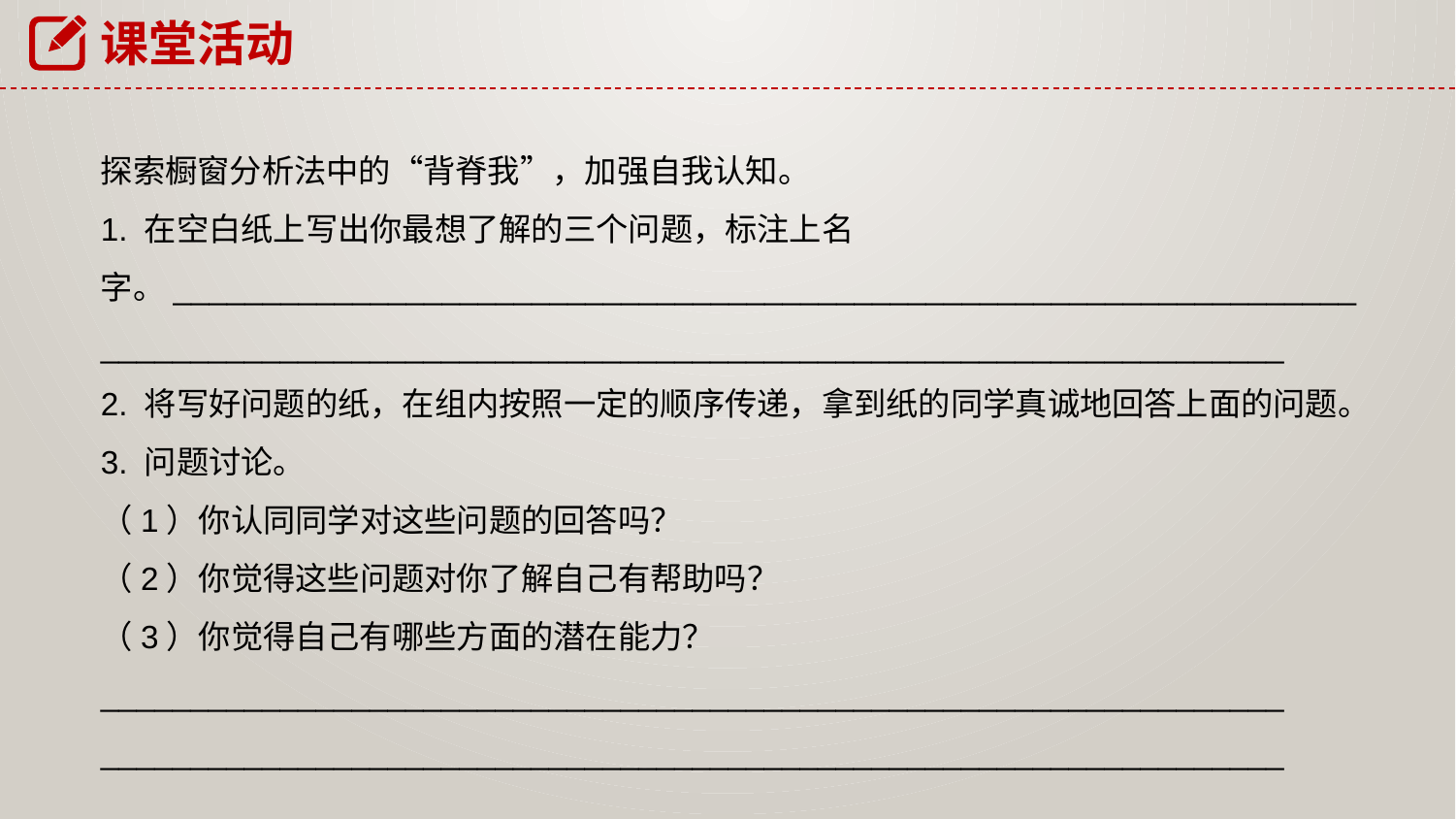

课堂活动

探索橱窗分析法中的“背脊我”，加强自我认知。
1. 在空白纸上写出你最想了解的三个问题，标注上名字。__________________________________________________________________
__________________________________________________________________
2. 将写好问题的纸，在组内按照一定的顺序传递，拿到纸的同学真诚地回答上面的问题。
3. 问题讨论。
（1）你认同同学对这些问题的回答吗？
（2）你觉得这些问题对你了解自己有帮助吗？
（3）你觉得自己有哪些方面的潜在能力？
__________________________________________________________________
__________________________________________________________________

12